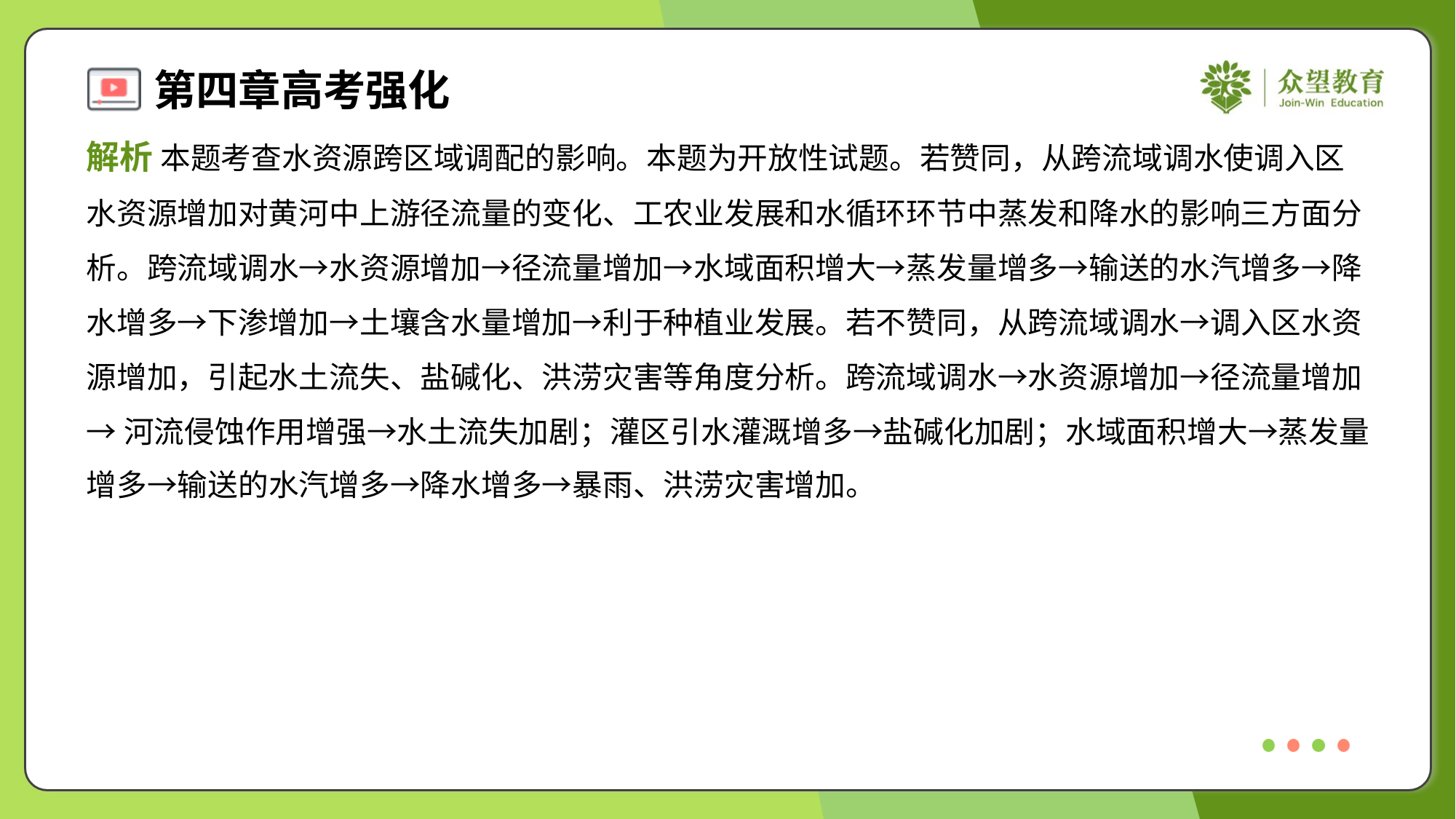

解析 本题考查水资源跨区域调配的影响。本题为开放性试题。若赞同，从跨流域调水使调入区
水资源增加对黄河中上游径流量的变化、工农业发展和水循环环节中蒸发和降水的影响三方面分
析。跨流域调水→水资源增加→径流量增加→水域面积增大→蒸发量增多→输送的水汽增多→降
水增多→下渗增加→土壤含水量增加→利于种植业发展。若不赞同，从跨流域调水→调入区水资
源增加，引起水土流失、盐碱化、洪涝灾害等角度分析。跨流域调水→水资源增加→径流量增加
→河流侵蚀作用增强→水土流失加剧；灌区引水灌溉增多→盐碱化加剧；水域面积增大→蒸发量
增多→输送的水汽增多→降水增多→暴雨、洪涝灾害增加。